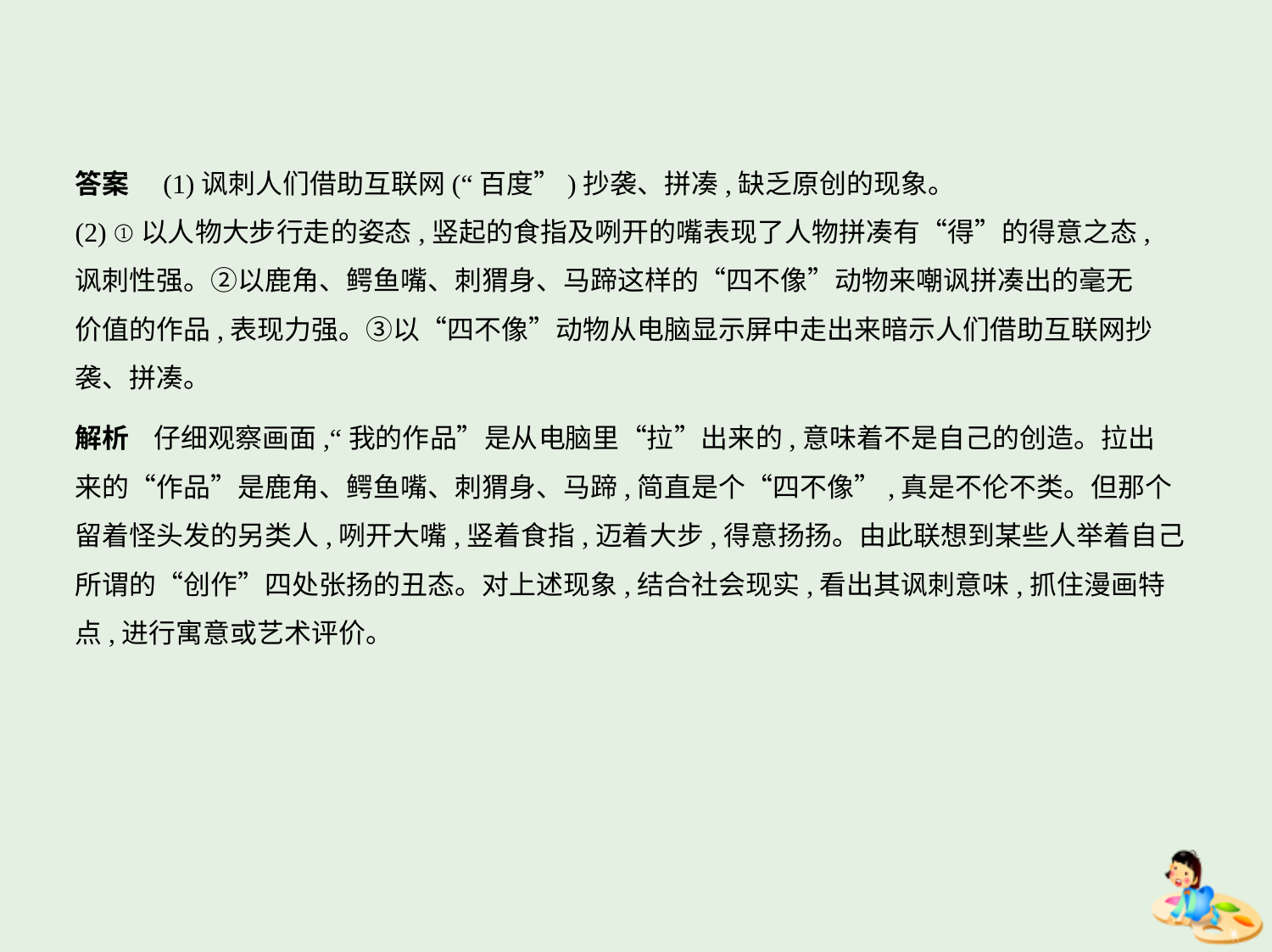

答案　(1)讽刺人们借助互联网(“百度”)抄袭、拼凑,缺乏原创的现象。
(2) ①以人物大步行走的姿态,竖起的食指及咧开的嘴表现了人物拼凑有“得”的得意之态,
讽刺性强。②以鹿角、鳄鱼嘴、刺猬身、马蹄这样的“四不像”动物来嘲讽拼凑出的毫无
价值的作品,表现力强。③以“四不像”动物从电脑显示屏中走出来暗示人们借助互联网抄
袭、拼凑。
解析    仔细观察画面,“我的作品”是从电脑里“拉”出来的,意味着不是自己的创造。拉出
来的“作品”是鹿角、鳄鱼嘴、刺猬身、马蹄,简直是个“四不像”,真是不伦不类。但那个
留着怪头发的另类人,咧开大嘴,竖着食指,迈着大步,得意扬扬。由此联想到某些人举着自己
所谓的“创作”四处张扬的丑态。对上述现象,结合社会现实,看出其讽刺意味,抓住漫画特
点,进行寓意或艺术评价。